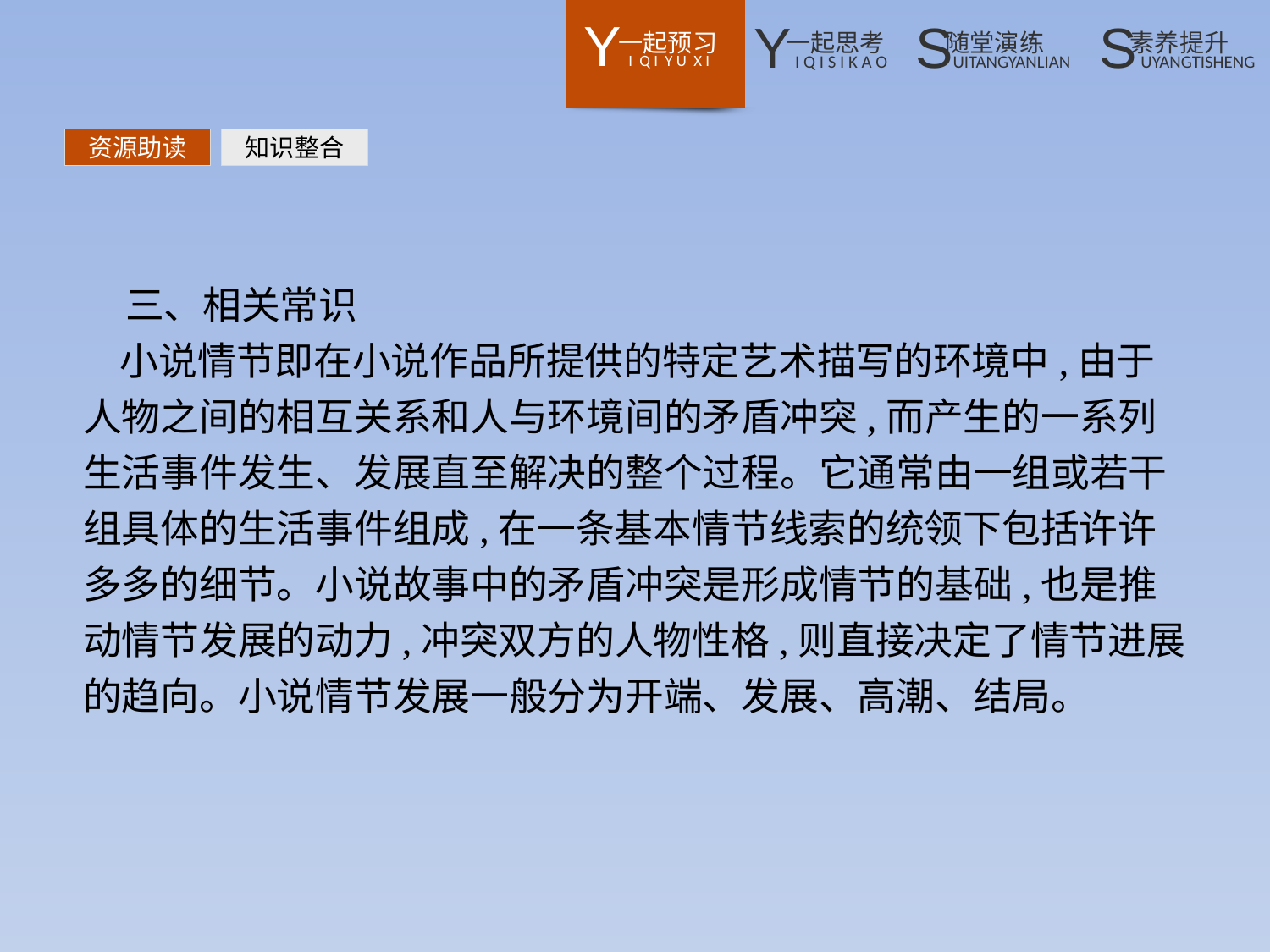

资源助读
知识整合
三、相关常识
小说情节即在小说作品所提供的特定艺术描写的环境中,由于人物之间的相互关系和人与环境间的矛盾冲突,而产生的一系列生活事件发生、发展直至解决的整个过程。它通常由一组或若干组具体的生活事件组成,在一条基本情节线索的统领下包括许许多多的细节。小说故事中的矛盾冲突是形成情节的基础,也是推动情节发展的动力,冲突双方的人物性格,则直接决定了情节进展的趋向。小说情节发展一般分为开端、发展、高潮、结局。